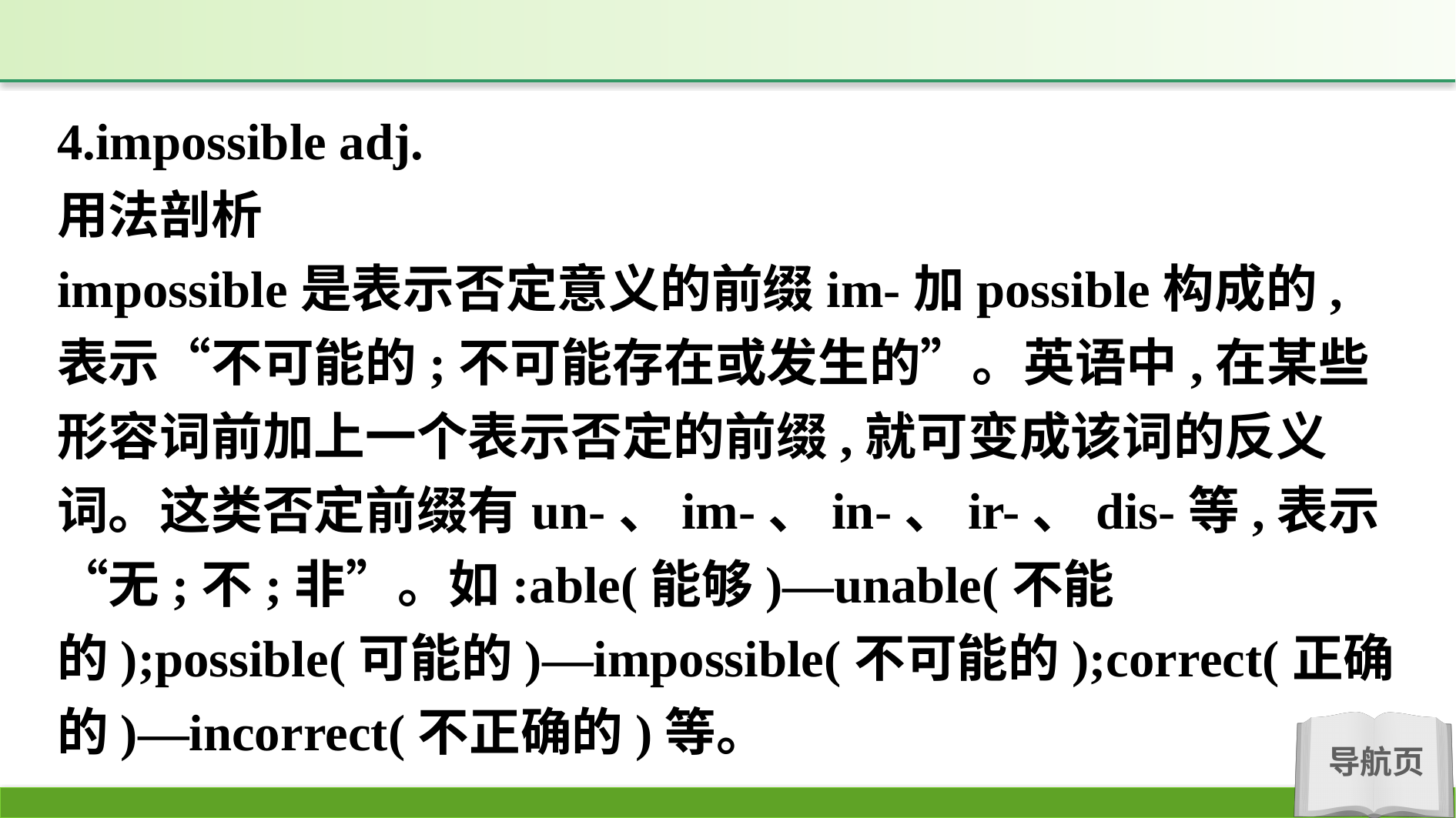

4.impossible adj.
用法剖析
impossible是表示否定意义的前缀im-加possible构成的,表示“不可能的;不可能存在或发生的”。英语中,在某些形容词前加上一个表示否定的前缀,就可变成该词的反义词。这类否定前缀有un-、im-、in-、ir-、dis-等,表示“无;不;非”。如:able(能够)—unable(不能的);possible(可能的)—impossible(不可能的);correct(正确的)—incorrect(不正确的)等。